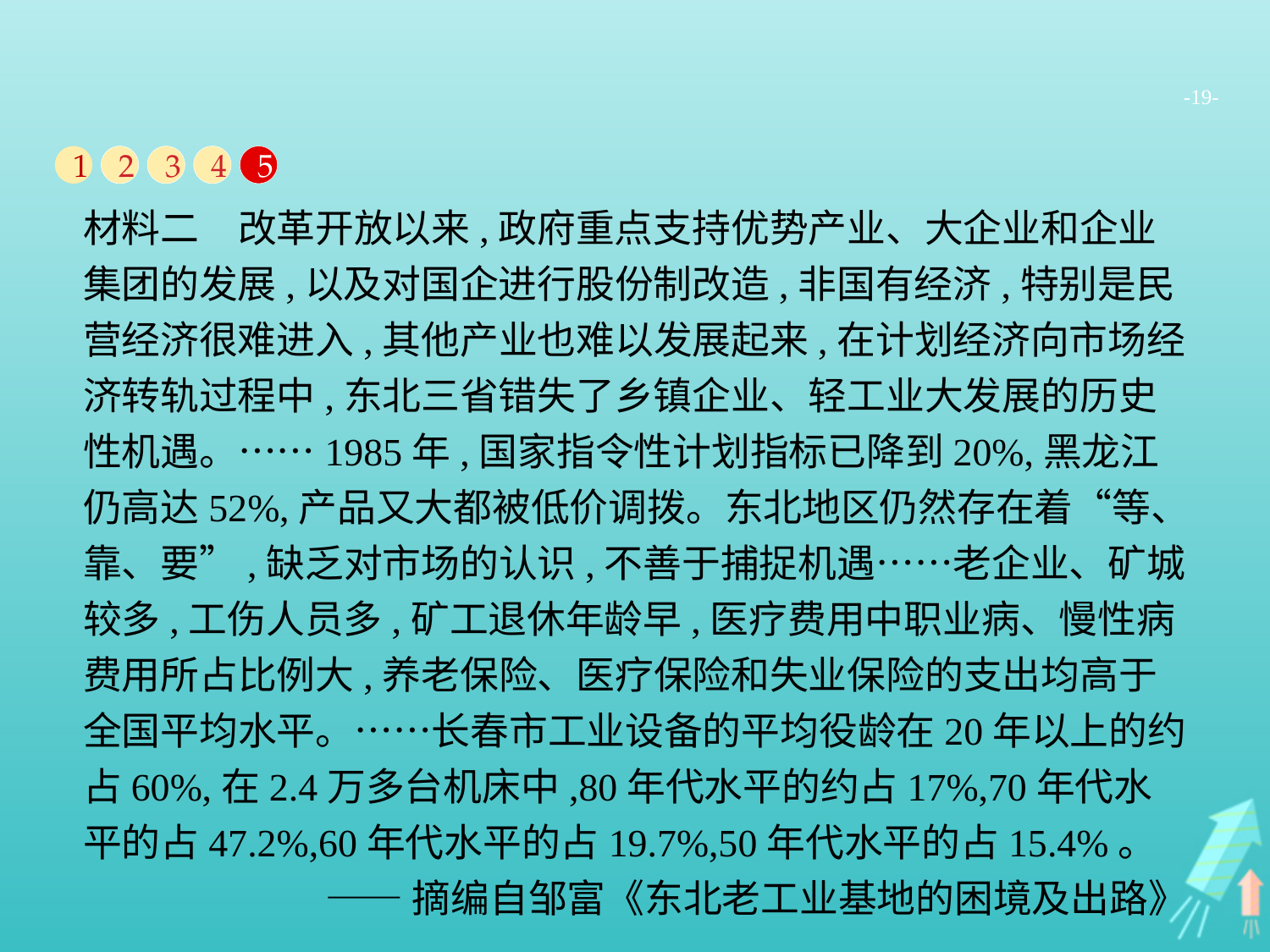

-19-
1
2
3
4
5
材料二　改革开放以来,政府重点支持优势产业、大企业和企业集团的发展,以及对国企进行股份制改造,非国有经济,特别是民营经济很难进入,其他产业也难以发展起来,在计划经济向市场经济转轨过程中,东北三省错失了乡镇企业、轻工业大发展的历史性机遇。……1985年,国家指令性计划指标已降到20%,黑龙江仍高达52%,产品又大都被低价调拨。东北地区仍然存在着“等、靠、要”,缺乏对市场的认识,不善于捕捉机遇……老企业、矿城较多,工伤人员多,矿工退休年龄早,医疗费用中职业病、慢性病费用所占比例大,养老保险、医疗保险和失业保险的支出均高于全国平均水平。……长春市工业设备的平均役龄在20年以上的约占60%,在2.4万多台机床中,80年代水平的约占17%,70年代水平的占47.2%,60年代水平的占19.7%,50年代水平的占15.4%。
——摘编自邹富《东北老工业基地的困境及出路》